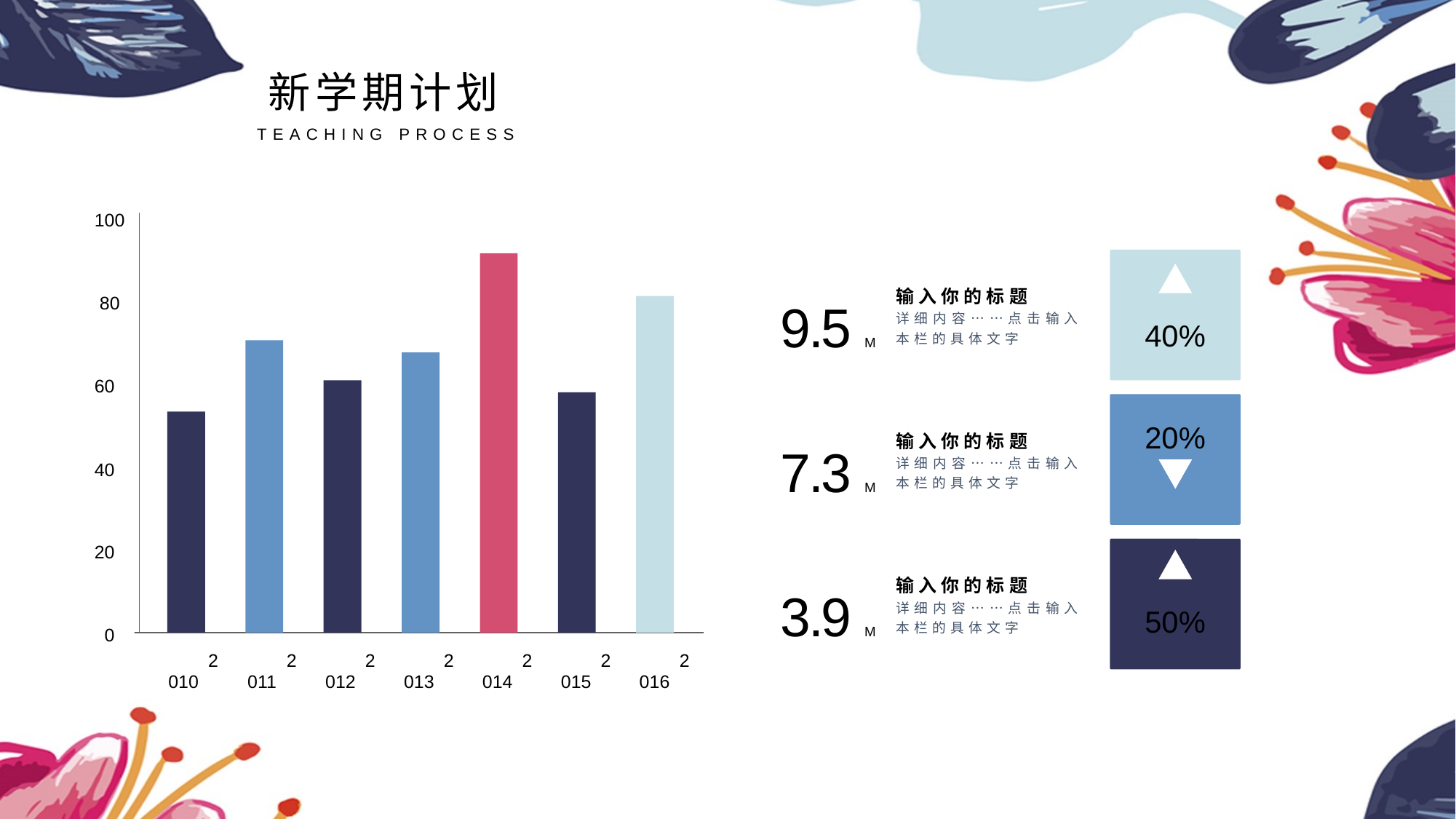

新学期计划
TEACHING PROCESS
100

9.5 M
输入你的标题
详细内容……点击输入本栏的具体文字
80

40%

60

20%

7.3 M
输入你的标题
详细内容……点击输入本栏的具体文字
40

20

3.9 M
输入你的标题
详细内容……点击输入本栏的具体文字
50%
0
2010
2011
2012
2013
2014
2015
2016